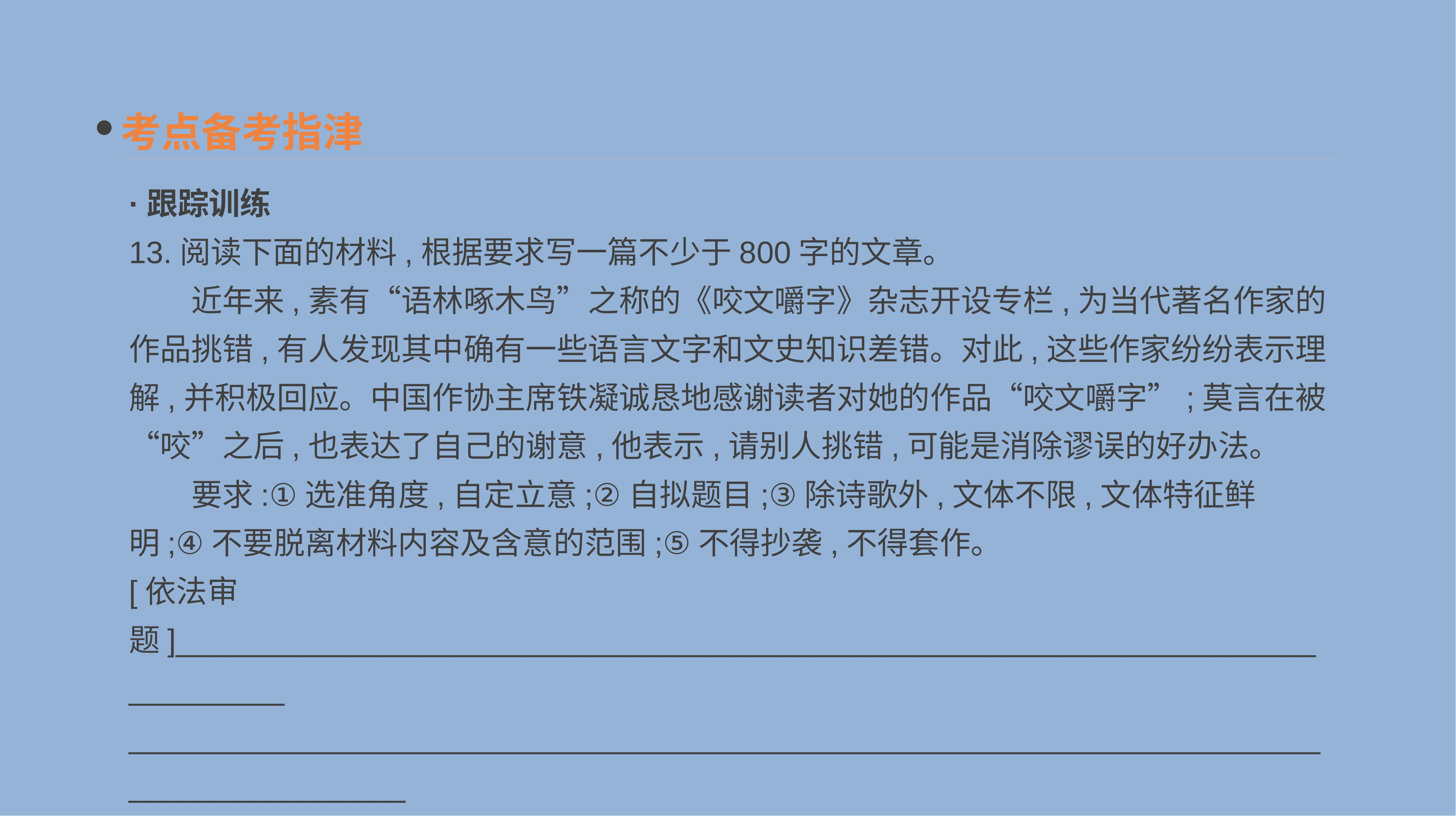

考点备考指津

·跟踪训练
13.阅读下面的材料,根据要求写一篇不少于800字的文章。
　　近年来,素有“语林啄木鸟”之称的《咬文嚼字》杂志开设专栏,为当代著名作家的作品挑错,有人发现其中确有一些语言文字和文史知识差错。对此,这些作家纷纷表示理解,并积极回应。中国作协主席铁凝诚恳地感谢读者对她的作品“咬文嚼字”;莫言在被“咬”之后,也表达了自己的谢意,他表示,请别人挑错,可能是消除谬误的好办法。
　　要求:①选准角度,自定立意;②自拟题目;③除诗歌外,文体不限,文体特征鲜明;④不要脱离材料内容及含意的范围;⑤不得抄袭,不得套作。
[依法审题]___________________________________________________________________________
_____________________________________________________________________________________